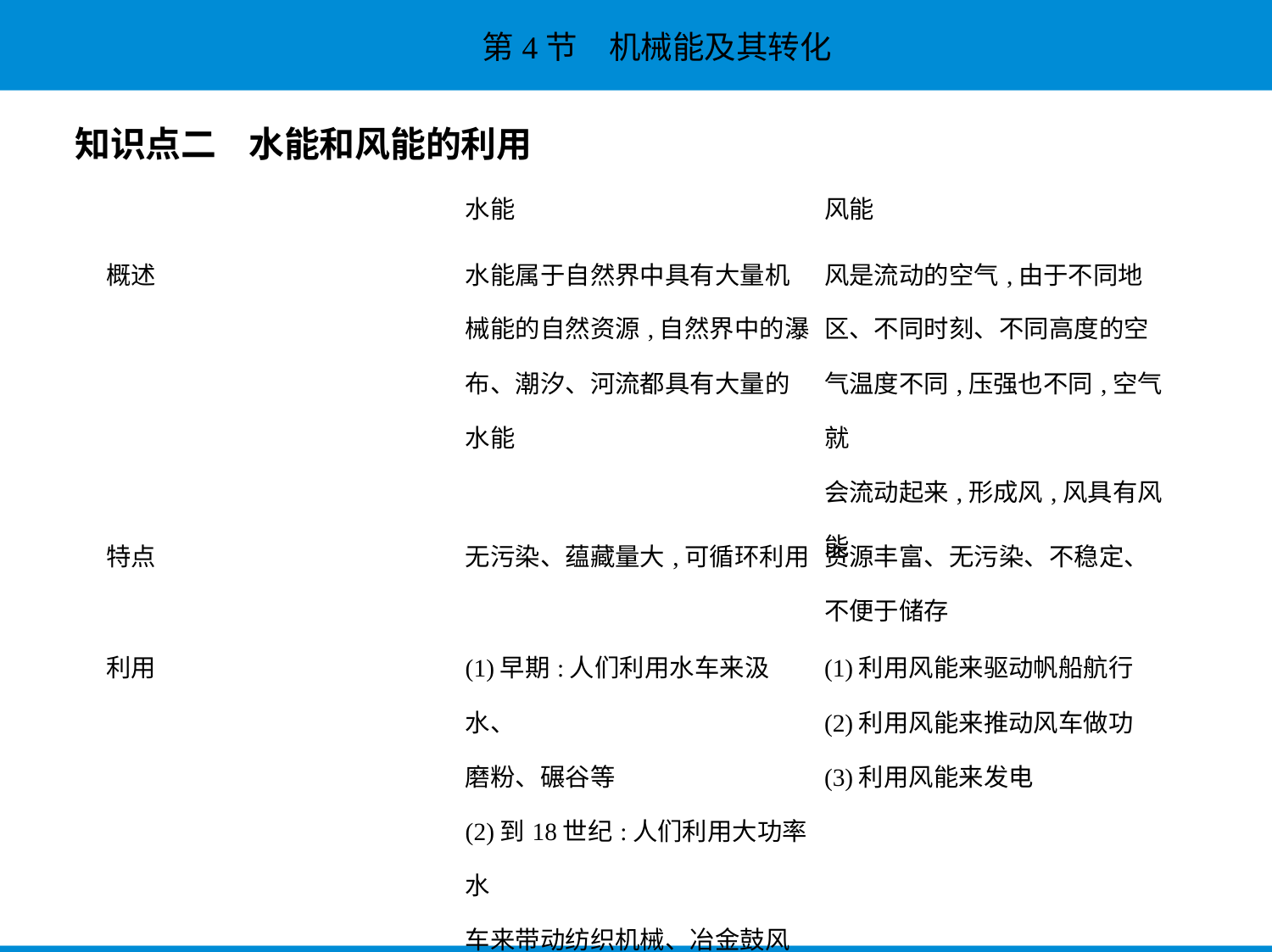

知识点二    水能和风能的利用
|  | 水能 | 风能 |
| --- | --- | --- |
| 概述 | 水能属于自然界中具有大量机 械能的自然资源,自然界中的瀑 布、潮汐、河流都具有大量的 水能 | 风是流动的空气,由于不同地 区、不同时刻、不同高度的空 气温度不同,压强也不同,空气就 会流动起来,形成风,风具有风能 |
| 特点 | 无污染、蕴藏量大,可循环利用 | 资源丰富、无污染、不稳定、 不便于储存 |
| 利用 | (1)早期:人们利用水车来汲水、 磨粉、碾谷等 (2)到18世纪:人们利用大功率水 车来带动纺织机械、冶金鼓风 机工作 (3)近代:利用水力带动水轮发电 机发电 | (1)利用风能来驱动帆船航行 (2)利用风能来推动风车做功 (3)利用风能来发电 |